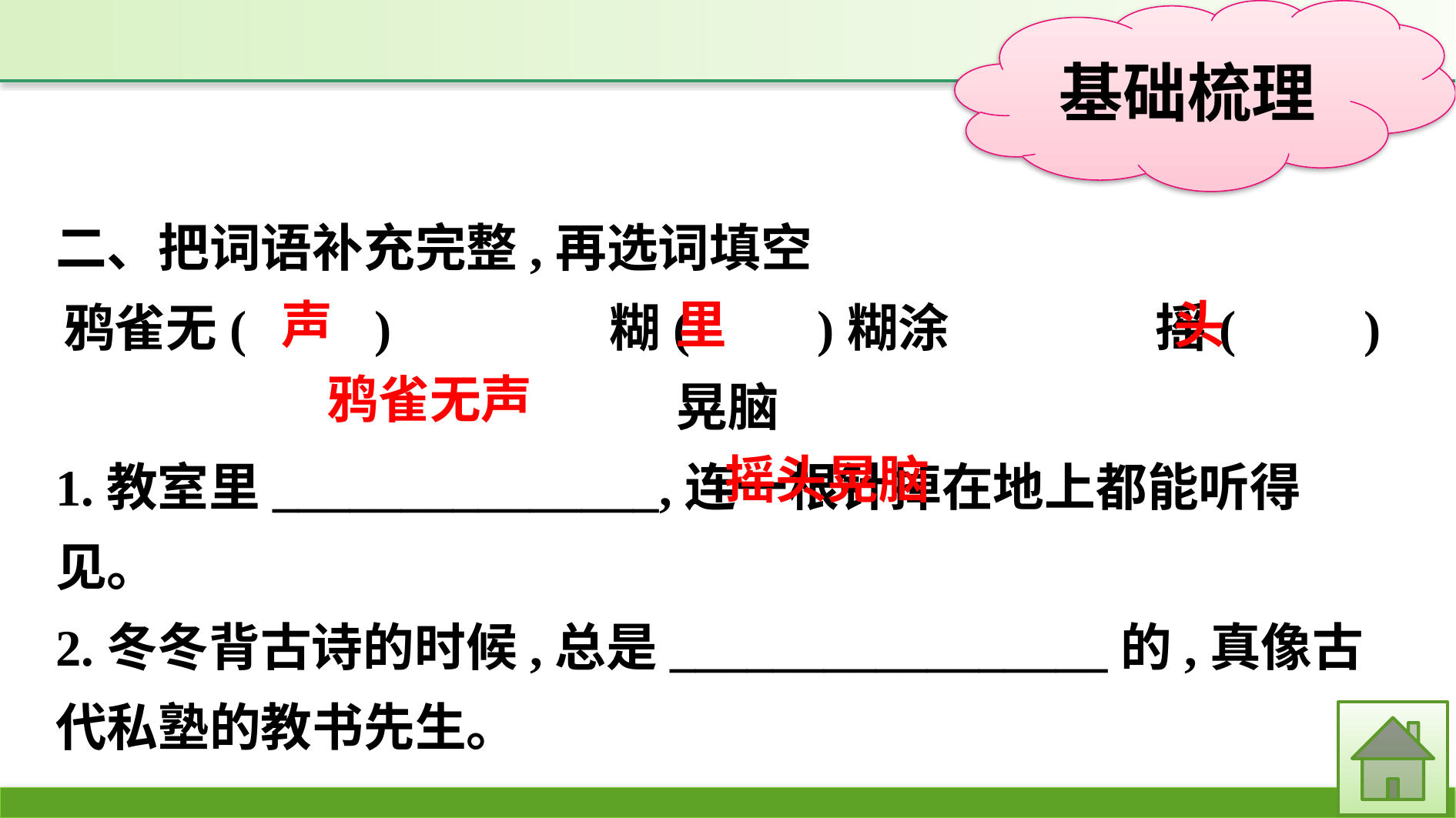

二、把词语补充完整,再选词填空
鸦雀无(　　)　　　　糊(　　)糊涂　　　　摇(　　)晃脑
1.教室里_______________,连一根针掉在地上都能听得见。
2.冬冬背古诗的时候,总是_________________的,真像古代私塾的教书先生。
头
里
声
鸦雀无声
摇头晃脑